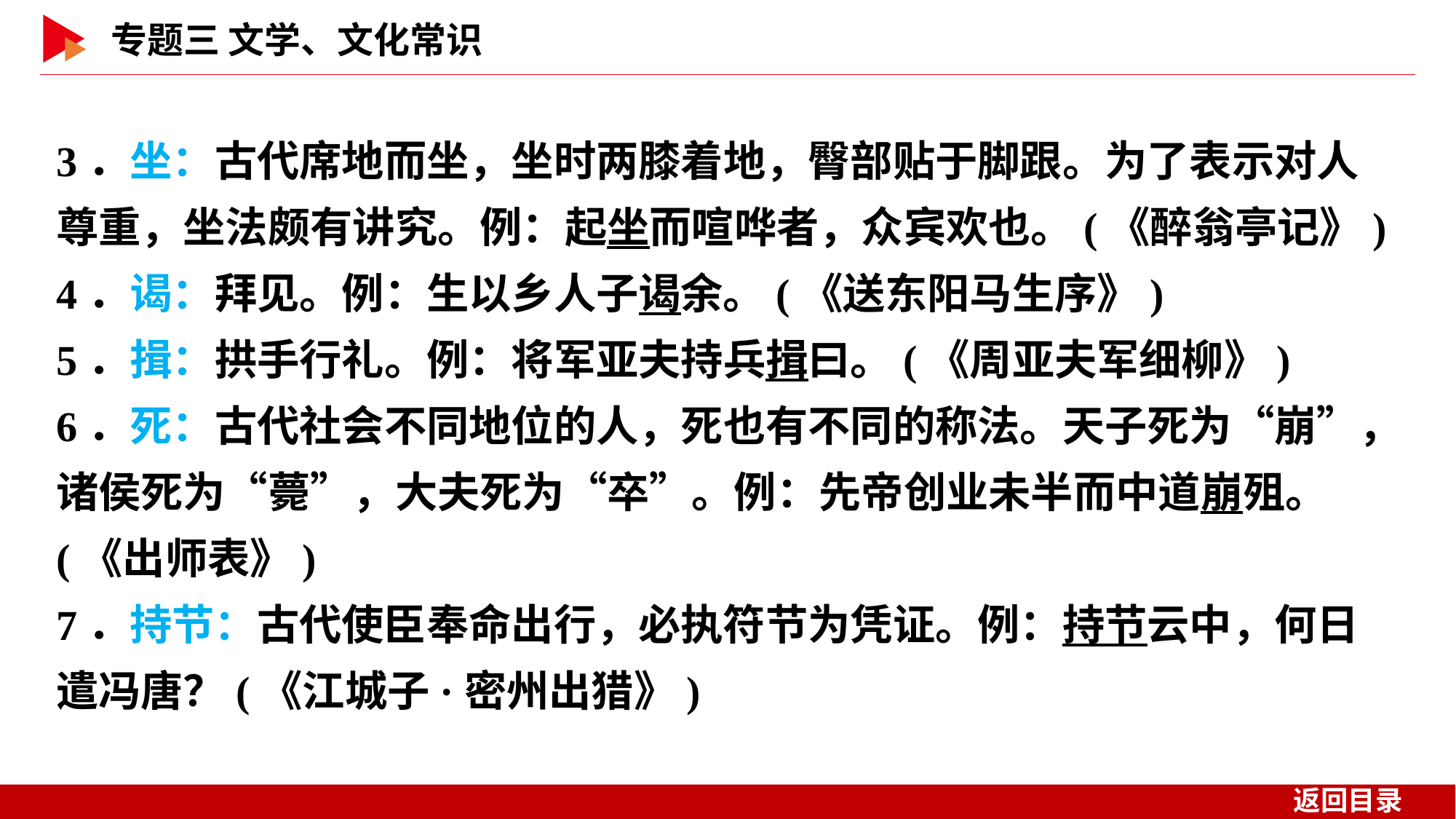

3．坐：古代席地而坐，坐时两膝着地，臀部贴于脚跟。为了表示对人尊重，坐法颇有讲究。例：起坐而喧哗者，众宾欢也。(《醉翁亭记》)
4．谒：拜见。例：生以乡人子谒余。(《送东阳马生序》)
5．揖：拱手行礼。例：将军亚夫持兵揖曰。(《周亚夫军细柳》)
6．死：古代社会不同地位的人，死也有不同的称法。天子死为“崩”，诸侯死为“薨”，大夫死为“卒”。例：先帝创业未半而中道崩殂。(《出师表》)
7．持节：古代使臣奉命出行，必执符节为凭证。例：持节云中，何日遣冯唐？(《江城子·密州出猎》)